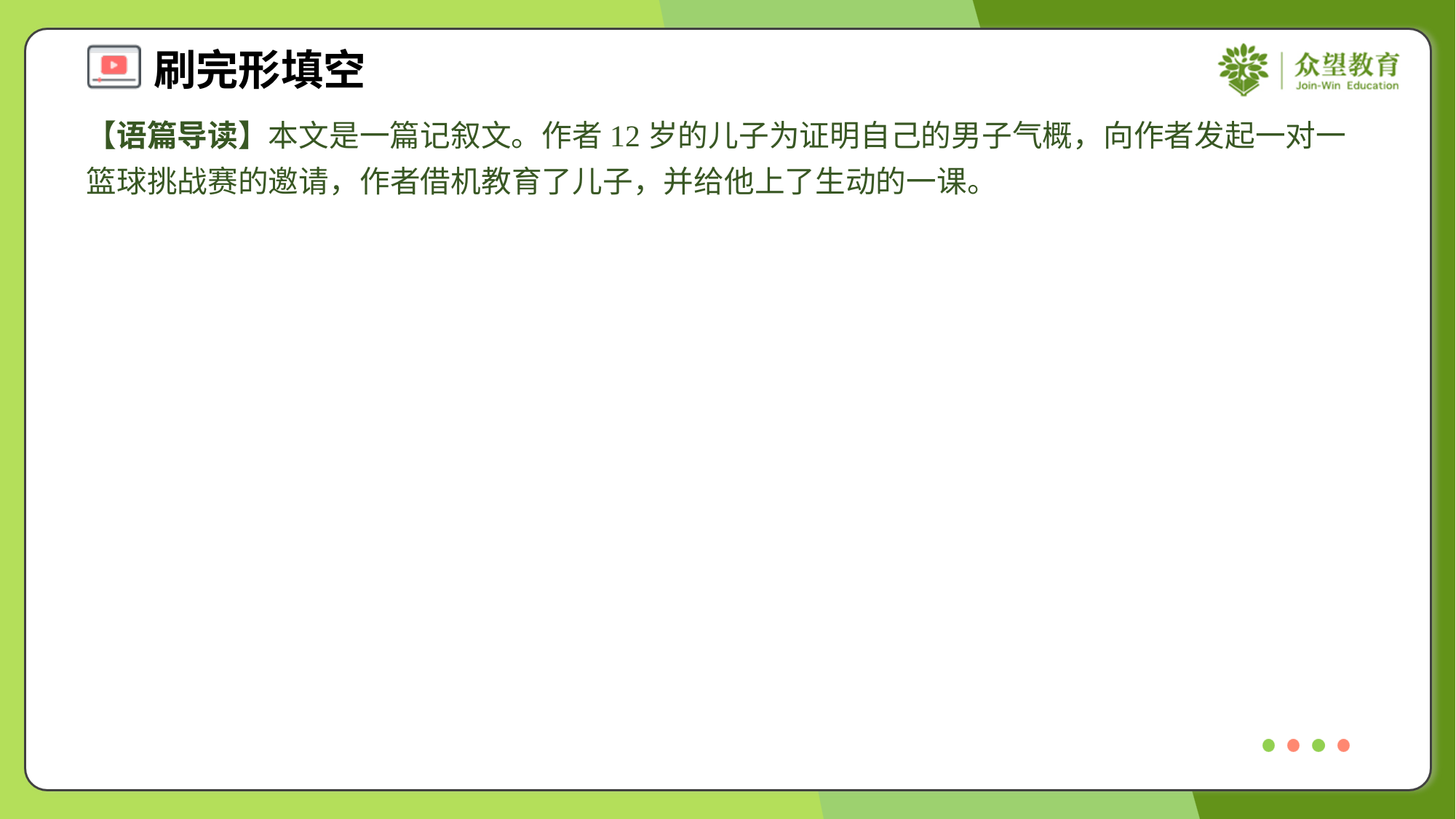

【语篇导读】本文是一篇记叙文。作者12岁的儿子为证明自己的男子气概，向作者发起一对一篮球挑战赛的邀请，作者借机教育了儿子，并给他上了生动的一课。